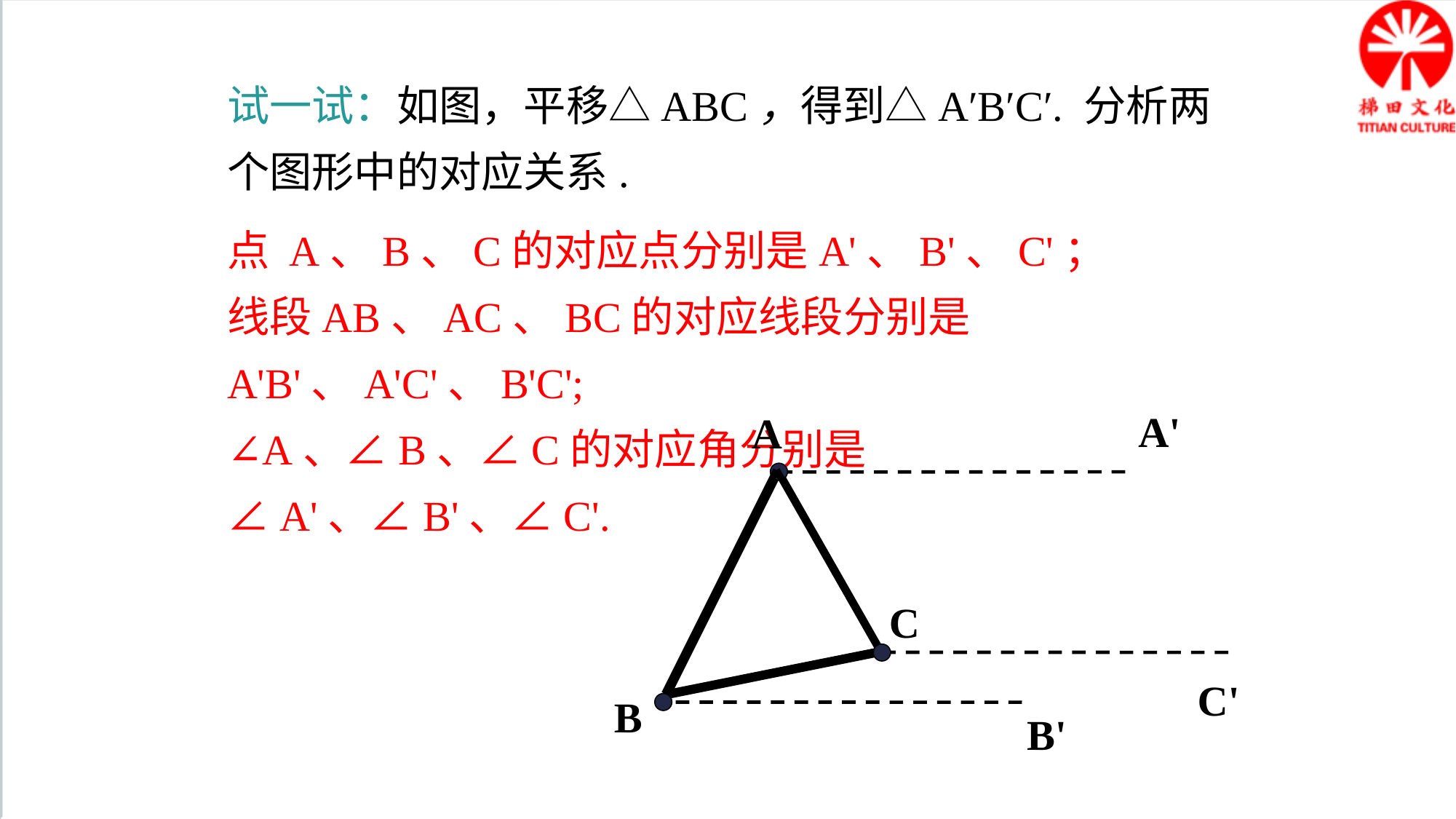

试一试：如图，平移△ABC，得到△A′B′C′. 分析两个图形中的对应关系.
点 A、B、C的对应点分别是A'、B'、C'；
线段AB、AC、BC的对应线段分别是A'B'、A'C'、B'C';
∠A、∠B、∠C的对应角分别是∠A'、∠B'、∠C'.
A'
A

C

C'
B

B'